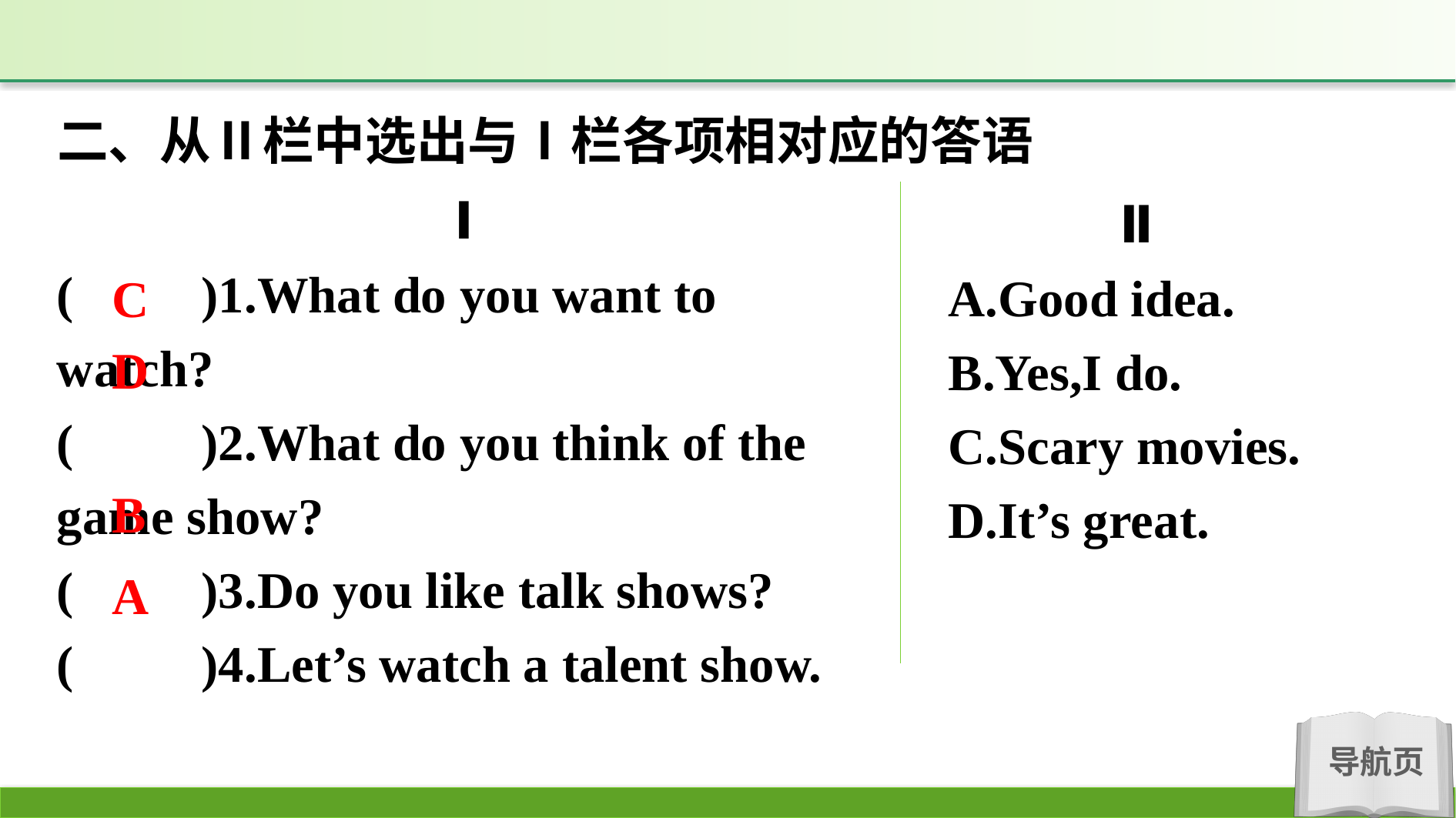

二、从Ⅱ栏中选出与Ⅰ栏各项相对应的答语
Ⅰ
(　　)1.What do you want to watch?
(　　)2.What do you think of the game show?
(　　)3.Do you like talk shows?
(　　)4.Let’s watch a talent show.
Ⅱ
A.Good idea.
B.Yes,I do.
C.Scary movies.
D.It’s great.
C
D
B
A